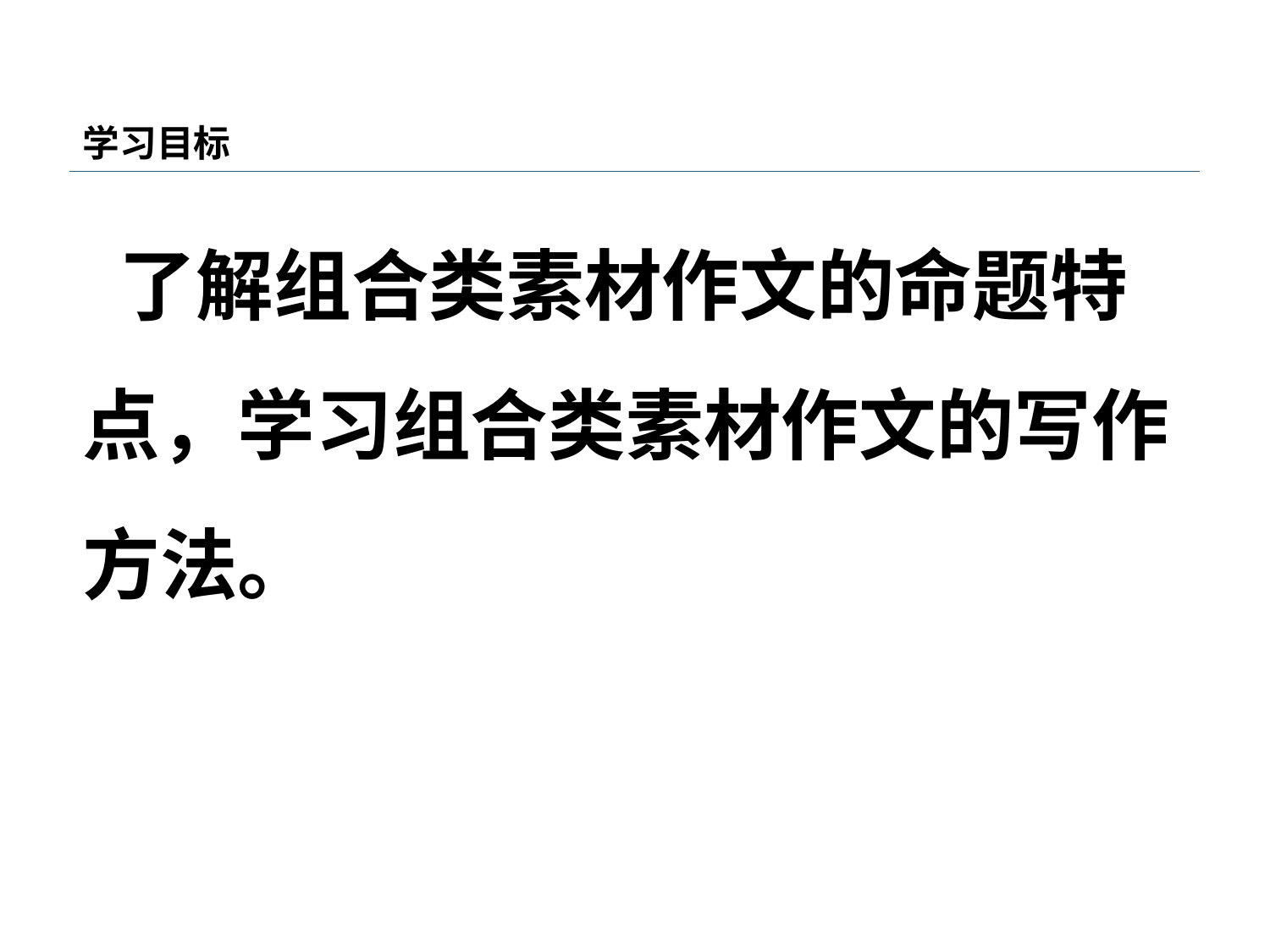

# 学习目标
     了解组合类素材作文的命题特点，学习组合类素材作文的写作方法。